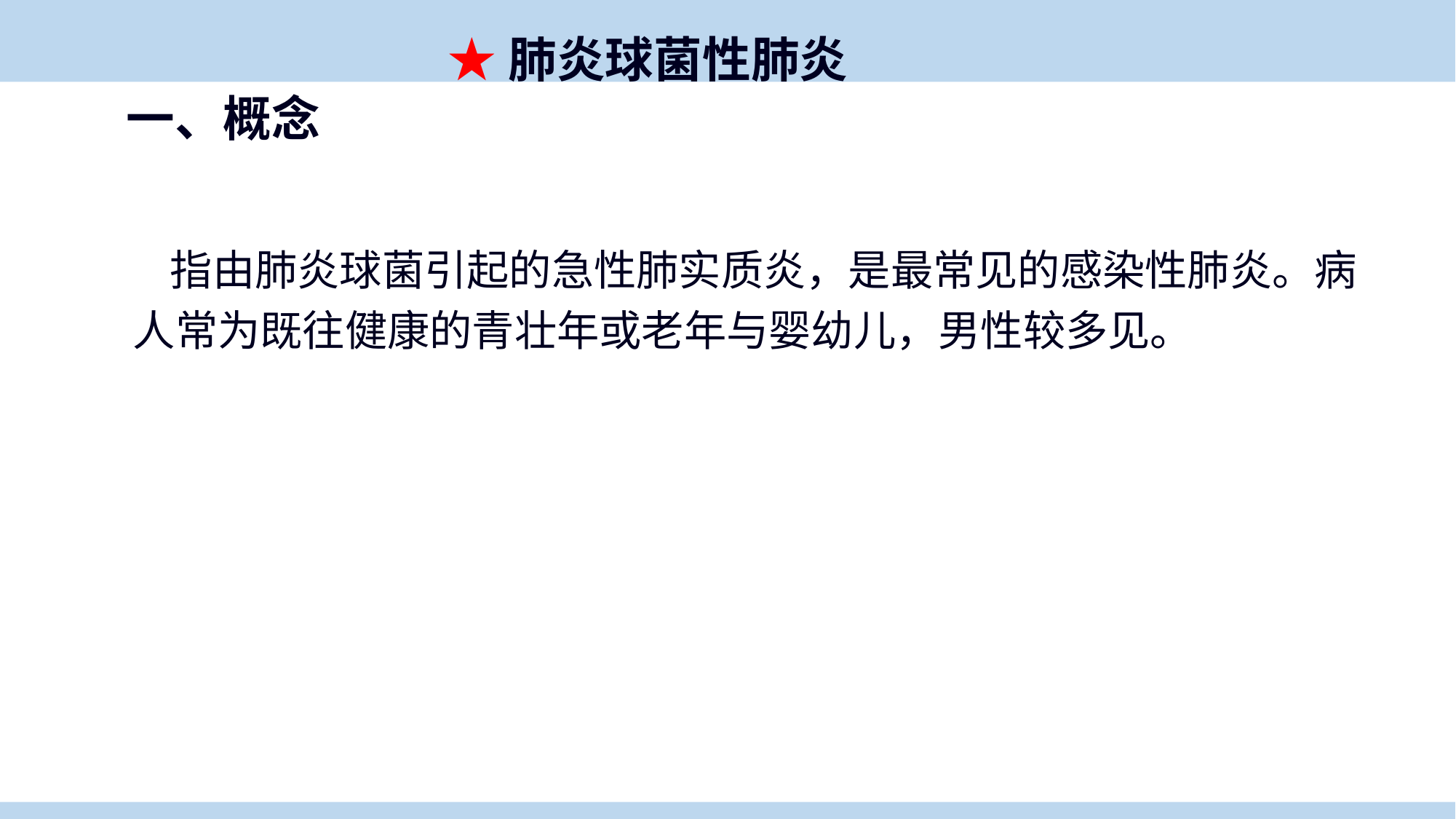

★肺炎球菌性肺炎
一、概念
   指由肺炎球菌引起的急性肺实质炎，是最常见的感染性肺炎。病人常为既往健康的青壮年或老年与婴幼儿，男性较多见。